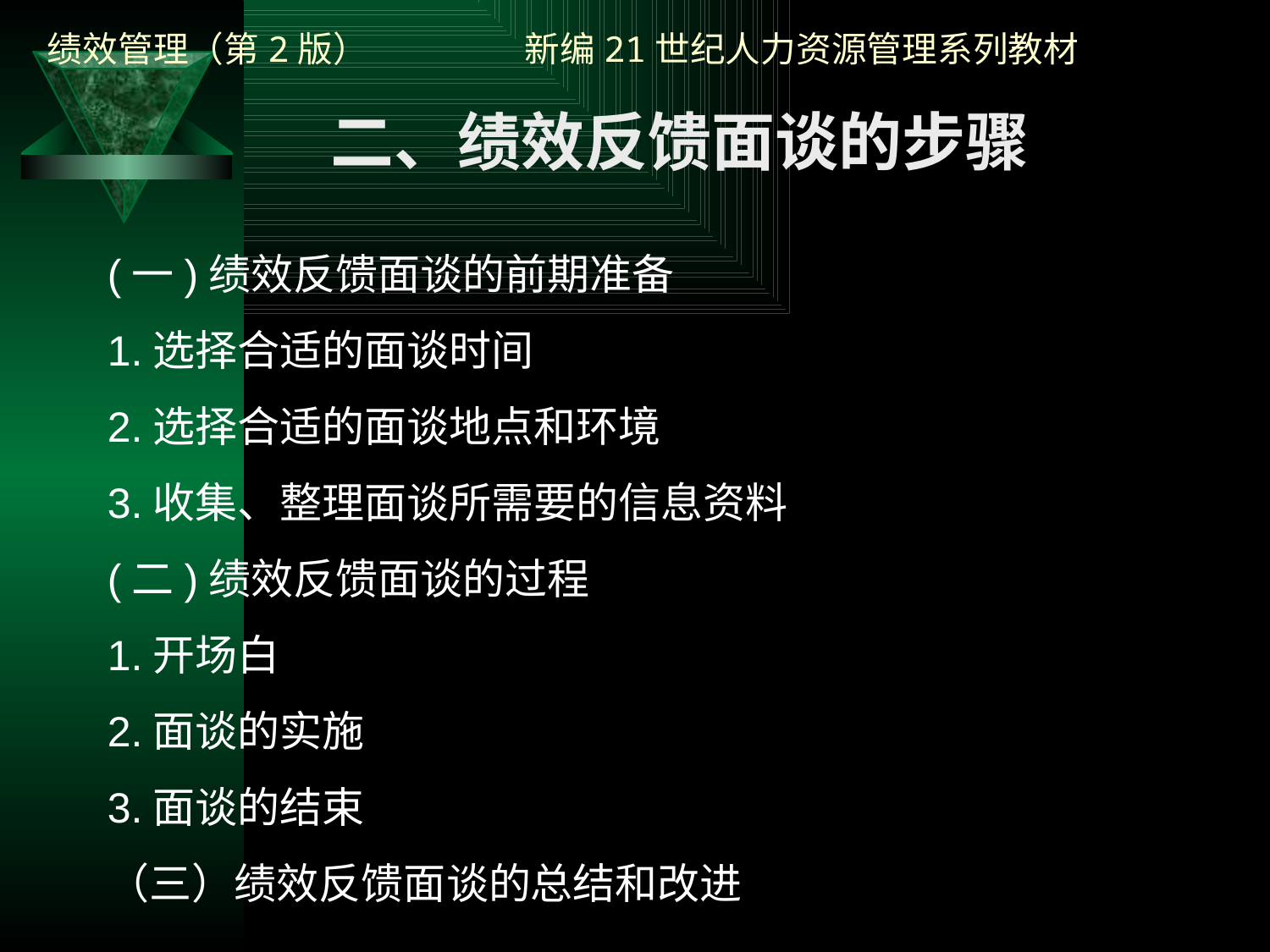

二、绩效反馈面谈的步骤
(一)绩效反馈面谈的前期准备
1.选择合适的面谈时间
2.选择合适的面谈地点和环境
3.收集、整理面谈所需要的信息资料
(二)绩效反馈面谈的过程
1.开场白
2.面谈的实施
3.面谈的结束
（三）绩效反馈面谈的总结和改进